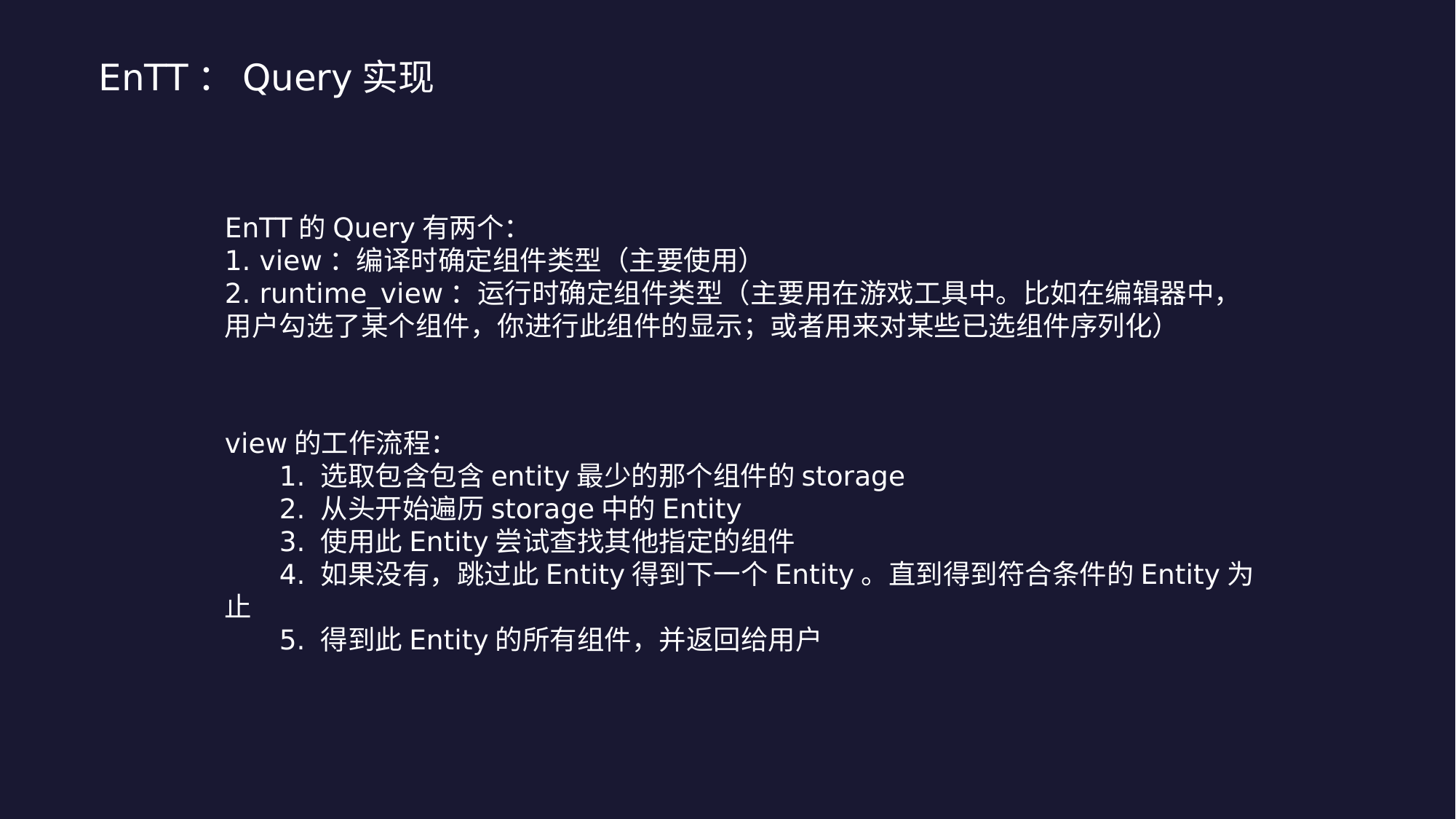

EnTT：Query实现
EnTT的Query有两个：
1. view：编译时确定组件类型（主要使用）
2. runtime_view：运行时确定组件类型（主要用在游戏工具中。比如在编辑器中，用户勾选了某个组件，你进行此组件的显示；或者用来对某些已选组件序列化）
view的工作流程：
1. 选取包含包含entity最少的那个组件的storage
2. 从头开始遍历storage中的Entity
3. 使用此Entity尝试查找其他指定的组件
4. 如果没有，跳过此Entity得到下一个Entity。直到得到符合条件的Entity为止
5. 得到此Entity的所有组件，并返回给用户